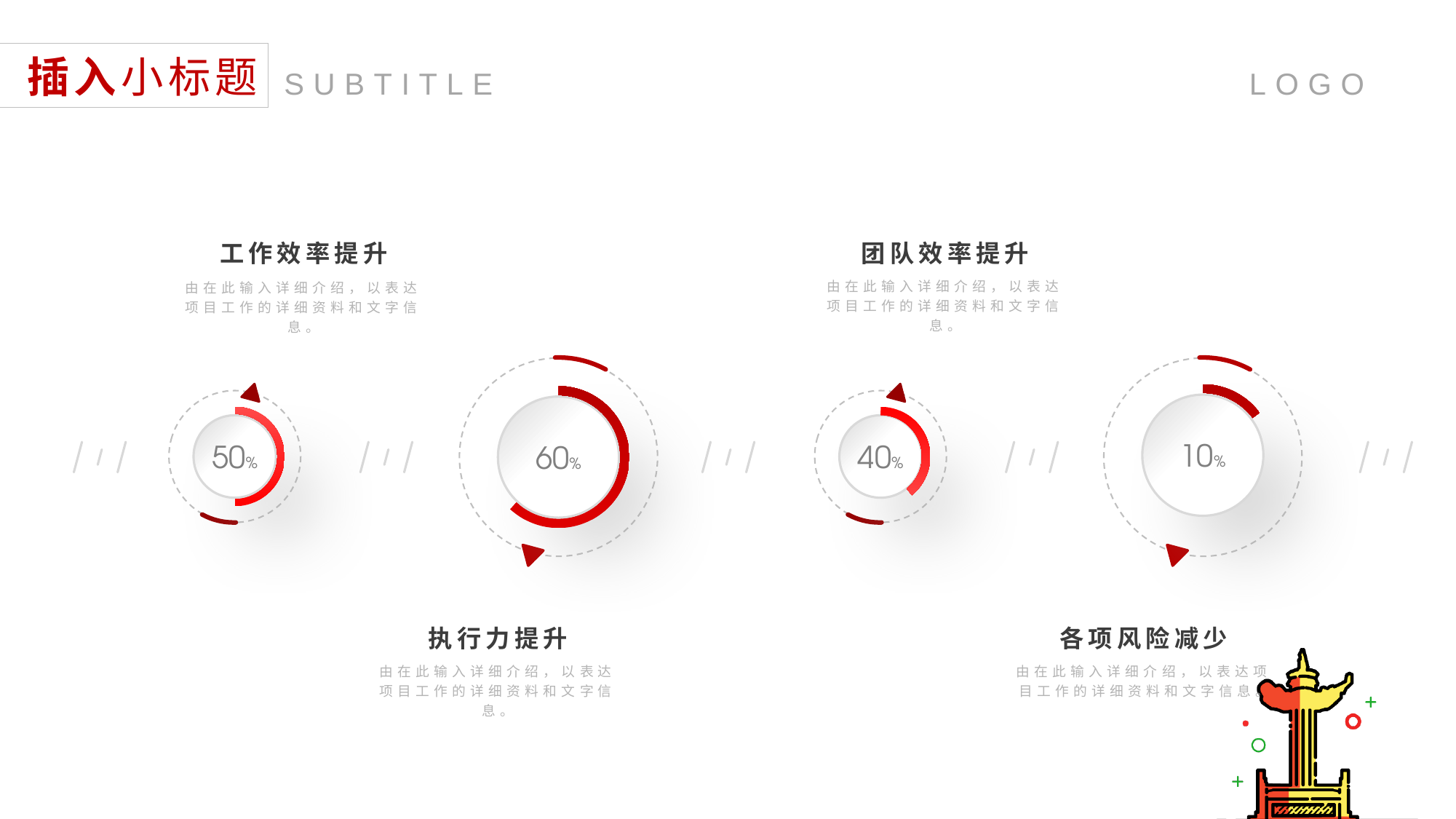

插入小标题
SUBTITLE
工作效率提升
团队效率提升
由在此输入详细介绍，以表达项目工作的详细资料和文字信息。
由在此输入详细介绍，以表达项目工作的详细资料和文字信息。

10%
50%
40%
60%
执行力提升
各项风险减少
由在此输入详细介绍，以表达项目工作的详细资料和文字信息。
由在此输入详细介绍，以表达项目工作的详细资料和文字信息。